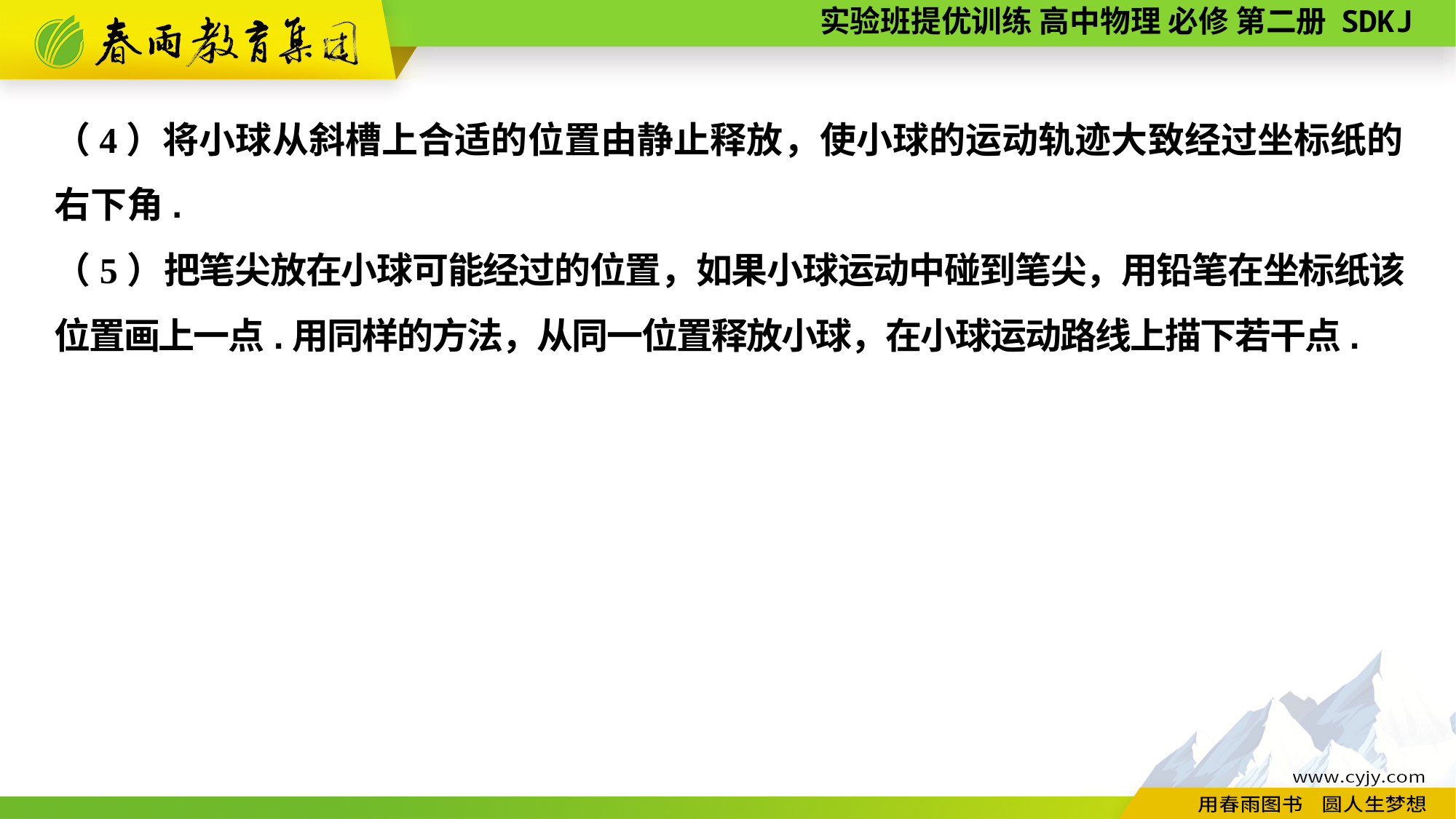

（4）将小球从斜槽上合适的位置由静止释放，使小球的运动轨迹大致经过坐标纸的右下角.
（5）把笔尖放在小球可能经过的位置，如果小球运动中碰到笔尖，用铅笔在坐标纸该位置画上一点.用同样的方法，从同一位置释放小球，在小球运动路线上描下若干点.